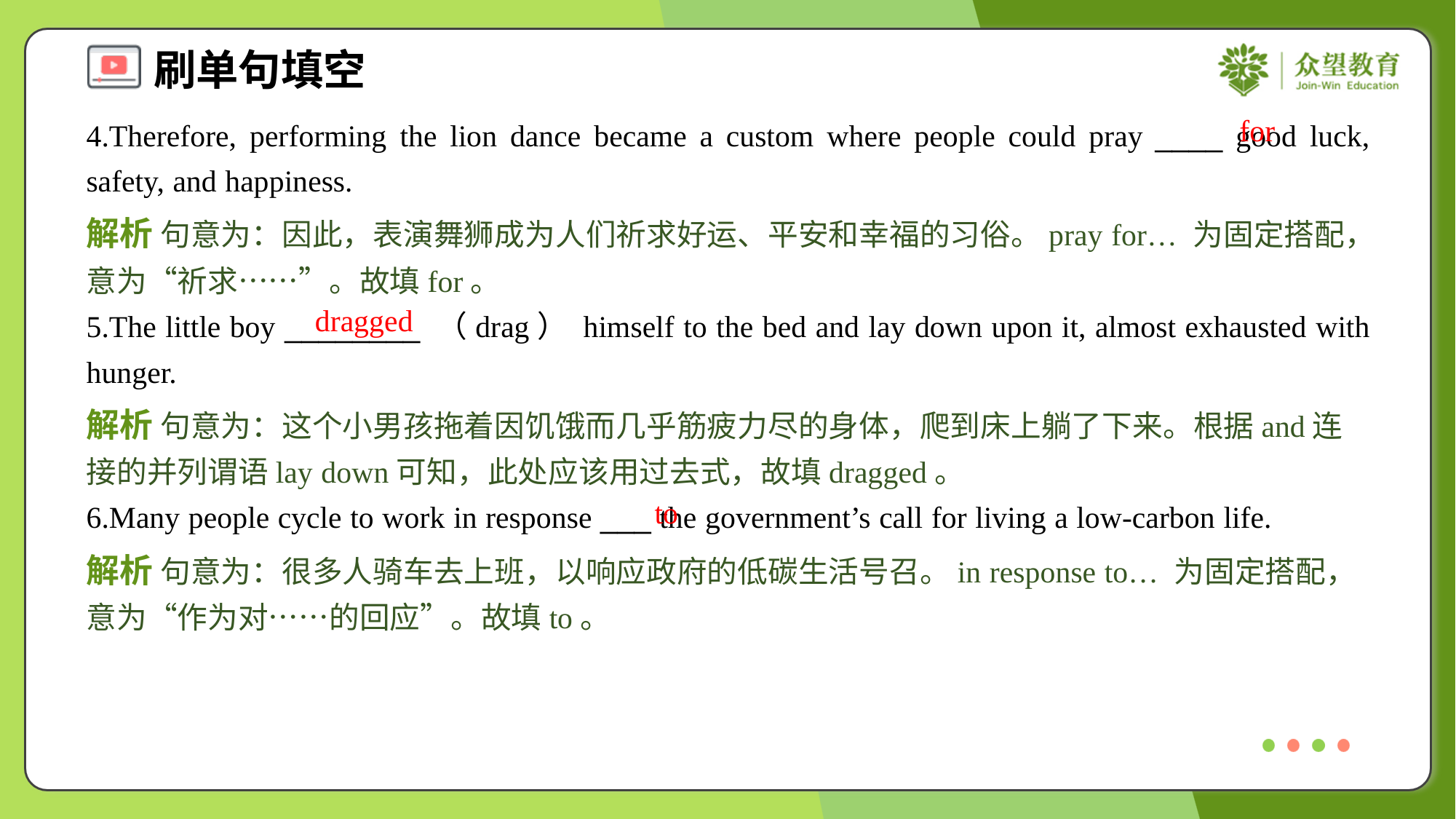

for
4.Therefore, performing the lion dance became a custom where people could pray ____ good luck, safety, and happiness.
解析 句意为：因此，表演舞狮成为人们祈求好运、平安和幸福的习俗。pray for… 为固定搭配，意为“祈求……”。故填for。
dragged
5.The little boy ________ （drag） himself to the bed and lay down upon it, almost exhausted with hunger.
解析 句意为：这个小男孩拖着因饥饿而几乎筋疲力尽的身体，爬到床上躺了下来。根据and连接的并列谓语lay down可知，此处应该用过去式，故填dragged。
to
6.Many people cycle to work in response ___ the government’s call for living a low-carbon life.
解析 句意为：很多人骑车去上班，以响应政府的低碳生活号召。in response to… 为固定搭配，意为“作为对……的回应”。故填to。